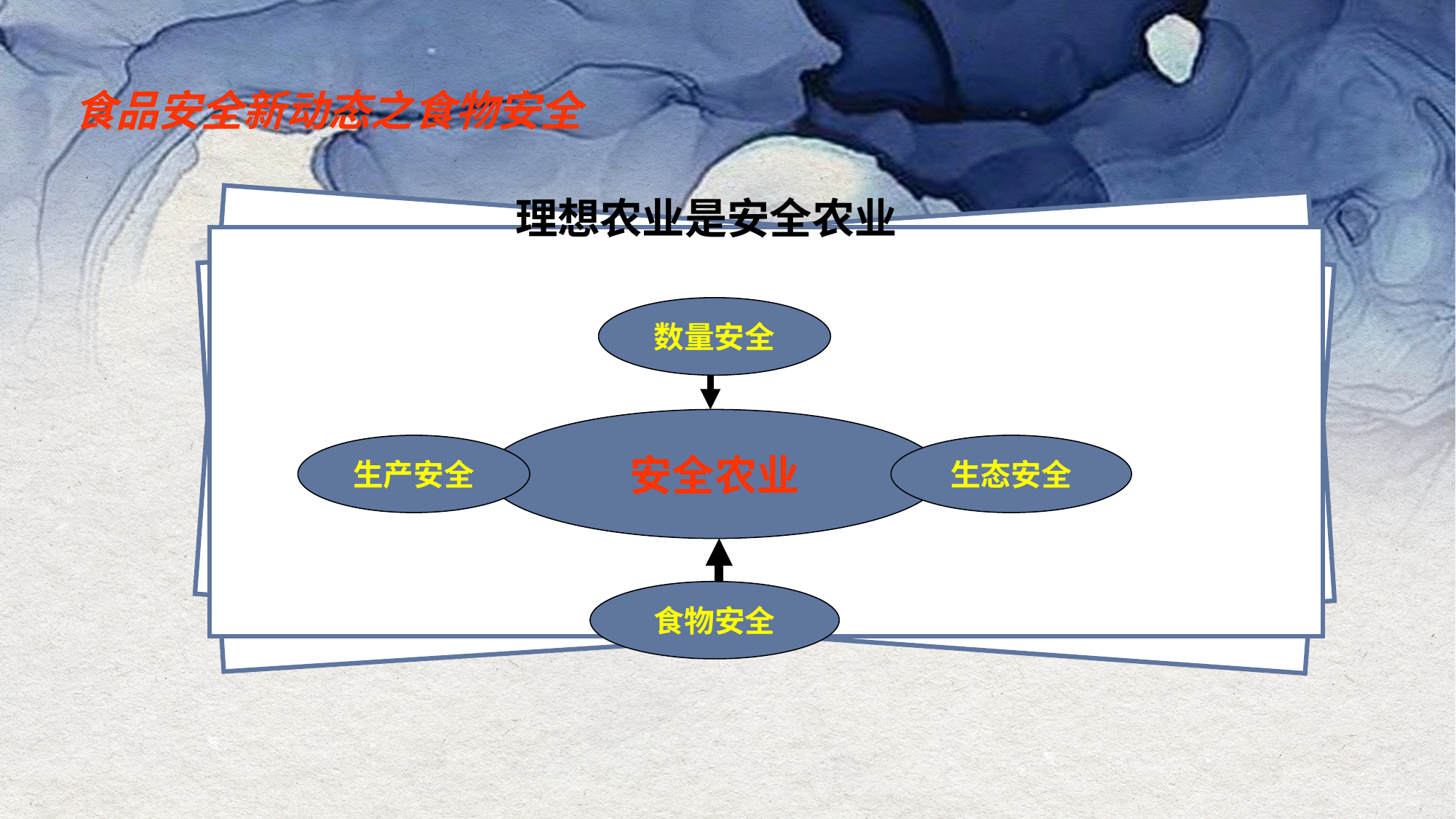

食品安全新动态之食物安全
理想农业是安全农业
数量安全

安全农业
生产安全
生态安全

食物安全